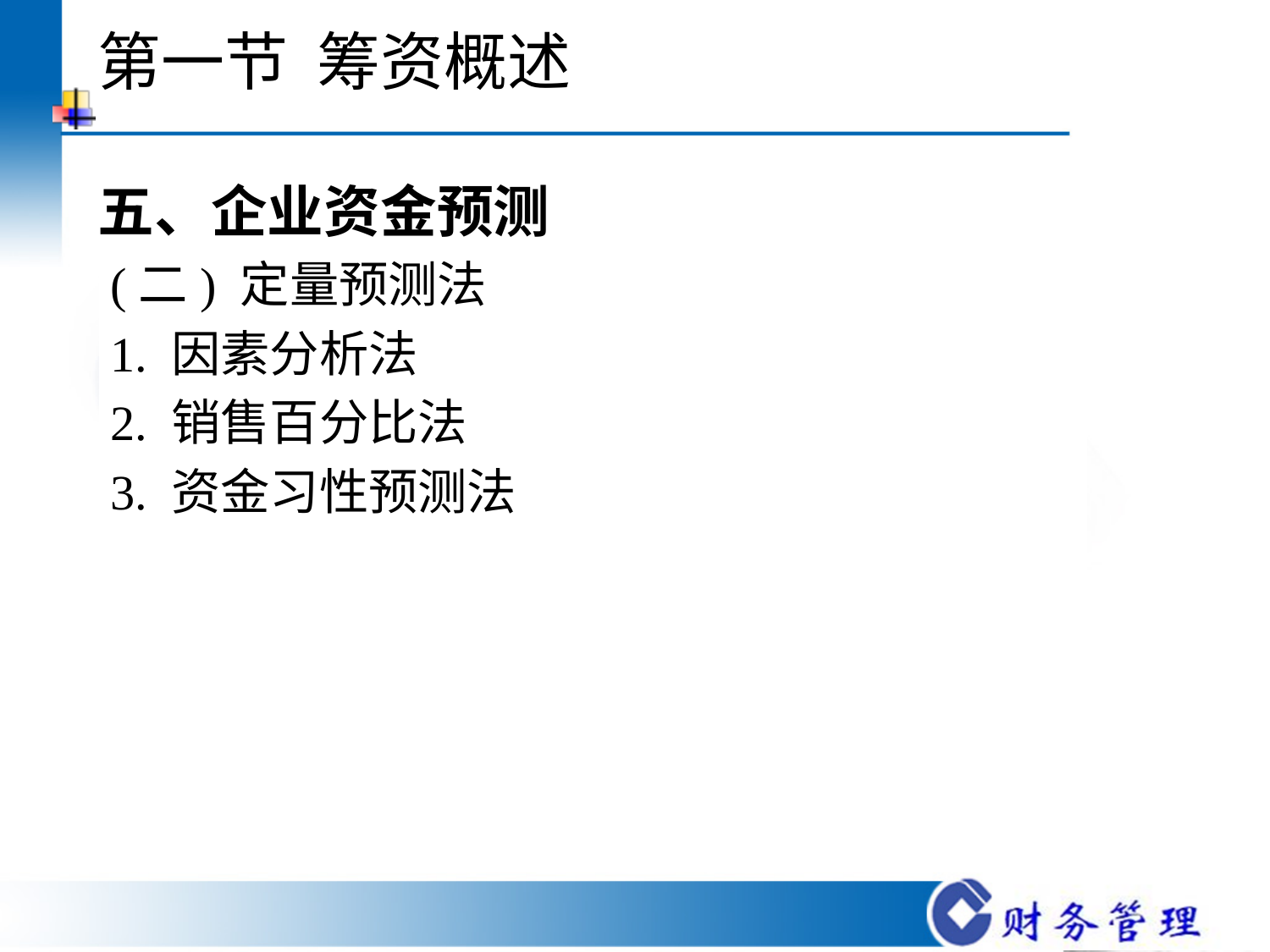

# 第一节  筹资概述
五、企业资金预测
 (二) 定量预测法
 1. 因素分析法
 2. 销售百分比法
 3. 资金习性预测法
12